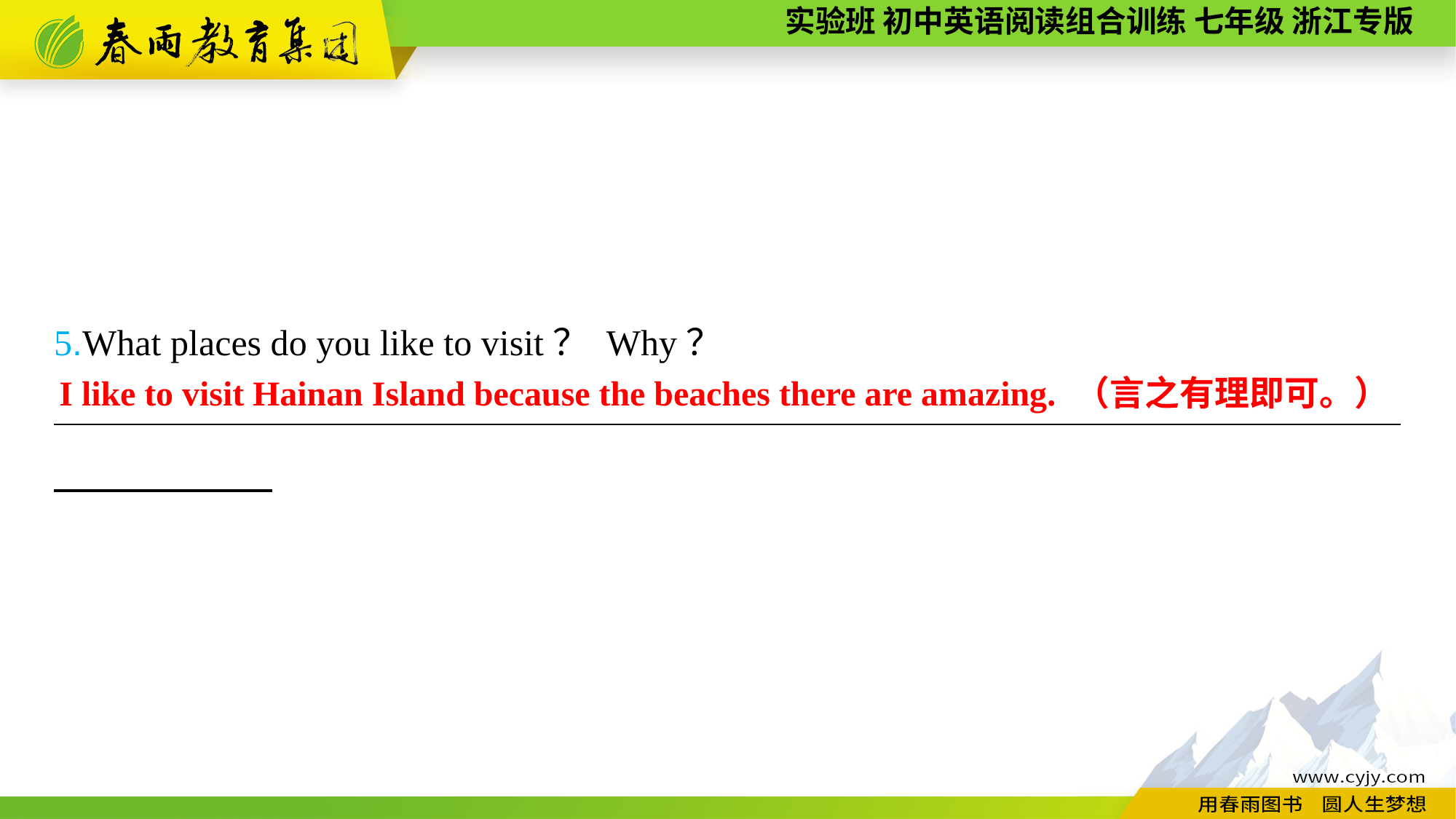

5.What places do you like to visit？ Why？
__________________________________________________________________________
I like to visit Hainan Island because the beaches there are amazing. （言之有理即可。）